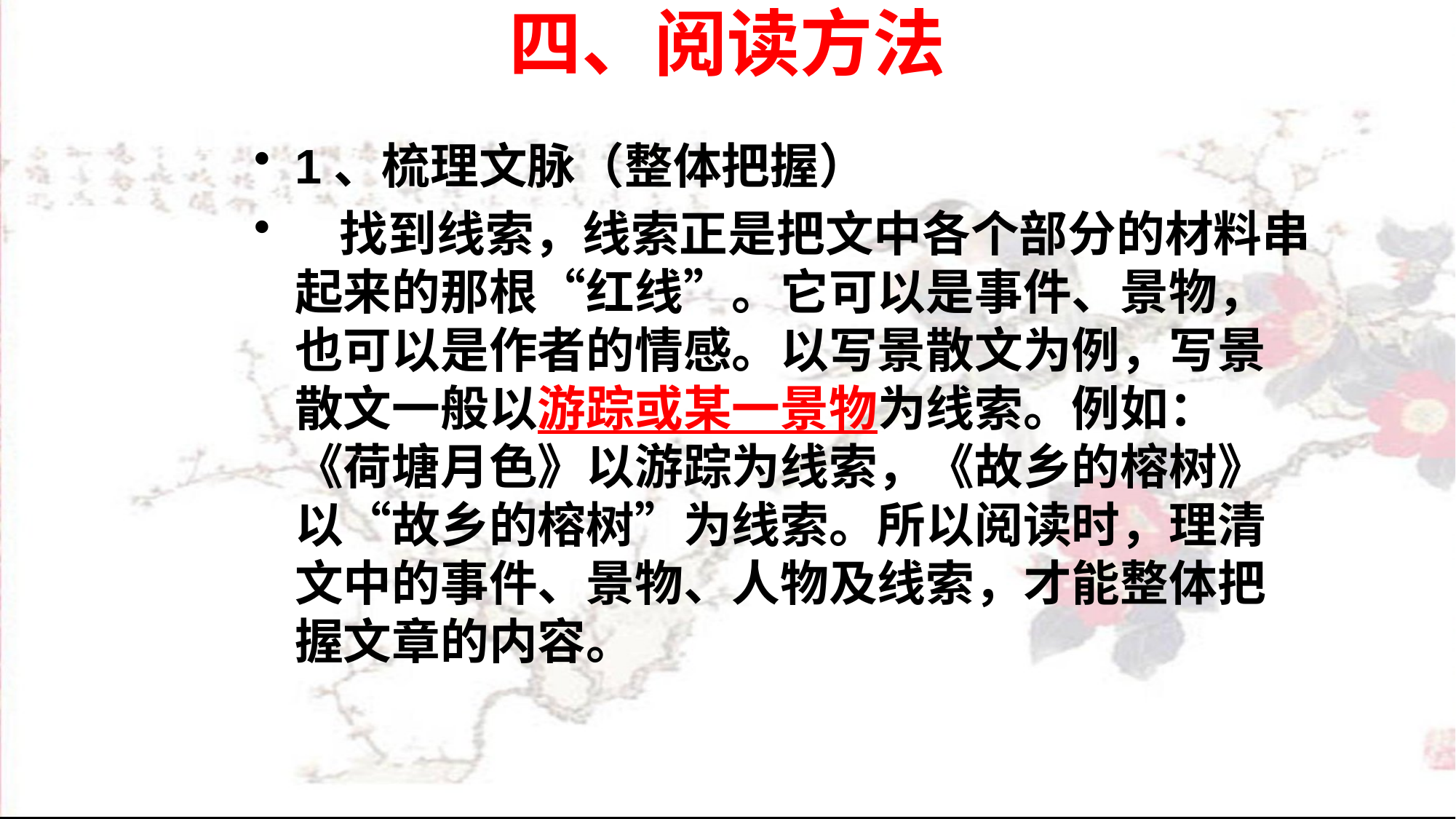

# 四、阅读方法
1、梳理文脉（整体把握）
   找到线索，线索正是把文中各个部分的材料串起来的那根“红线”。它可以是事件、景物，也可以是作者的情感。以写景散文为例，写景散文一般以游踪或某一景物为线索。例如：《荷塘月色》以游踪为线索，《故乡的榕树》以“故乡的榕树”为线索。所以阅读时，理清文中的事件、景物、人物及线索，才能整体把握文章的内容。